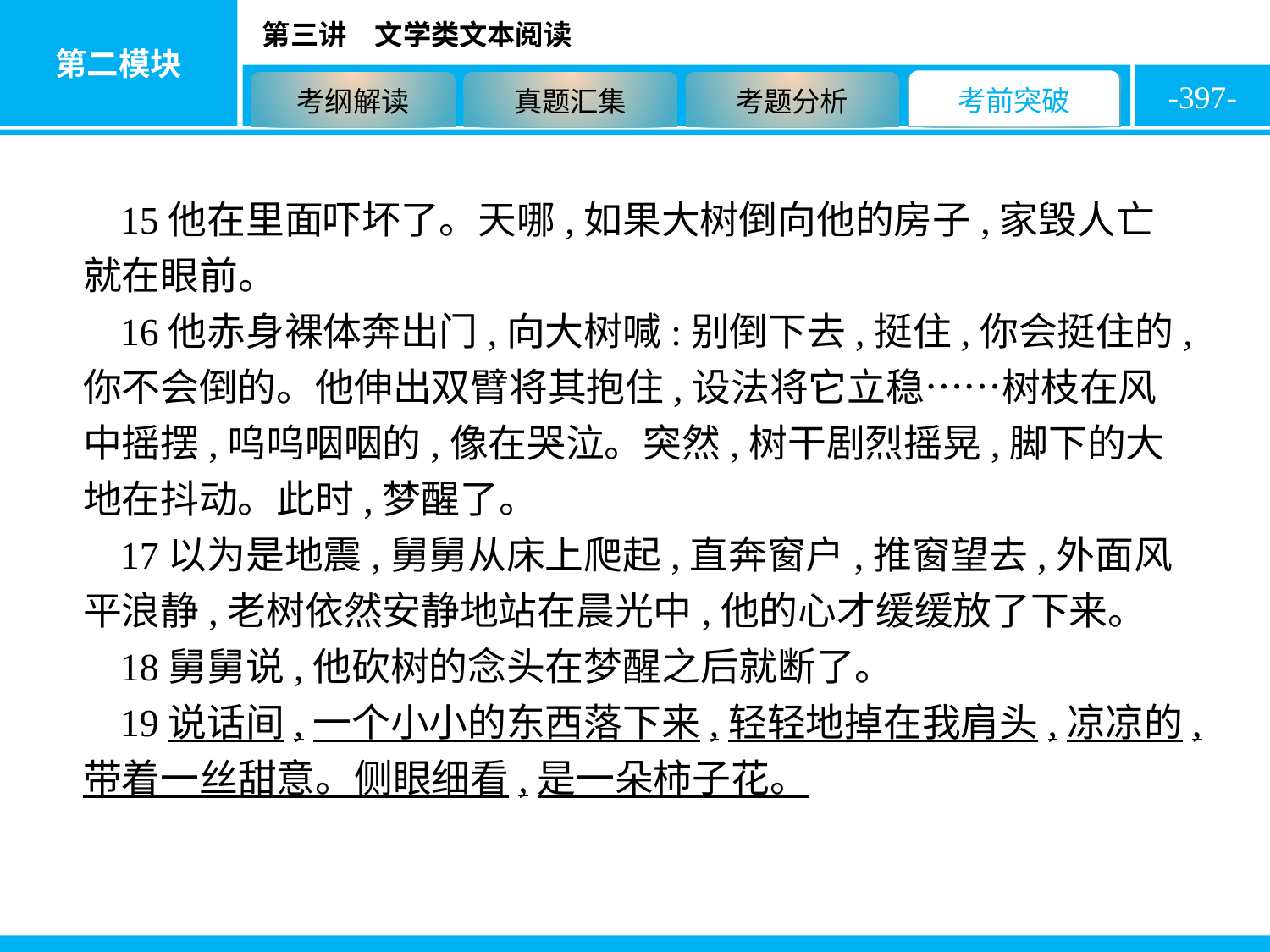

-397-
15他在里面吓坏了。天哪,如果大树倒向他的房子,家毁人亡就在眼前。
16他赤身裸体奔出门,向大树喊:别倒下去,挺住,你会挺住的,你不会倒的。他伸出双臂将其抱住,设法将它立稳……树枝在风中摇摆,呜呜咽咽的,像在哭泣。突然,树干剧烈摇晃,脚下的大地在抖动。此时,梦醒了。
17以为是地震,舅舅从床上爬起,直奔窗户,推窗望去,外面风平浪静,老树依然安静地站在晨光中,他的心才缓缓放了下来。
18舅舅说,他砍树的念头在梦醒之后就断了。
19说话间,一个小小的东西落下来,轻轻地掉在我肩头,凉凉的,带着一丝甜意。侧眼细看,是一朵柿子花。